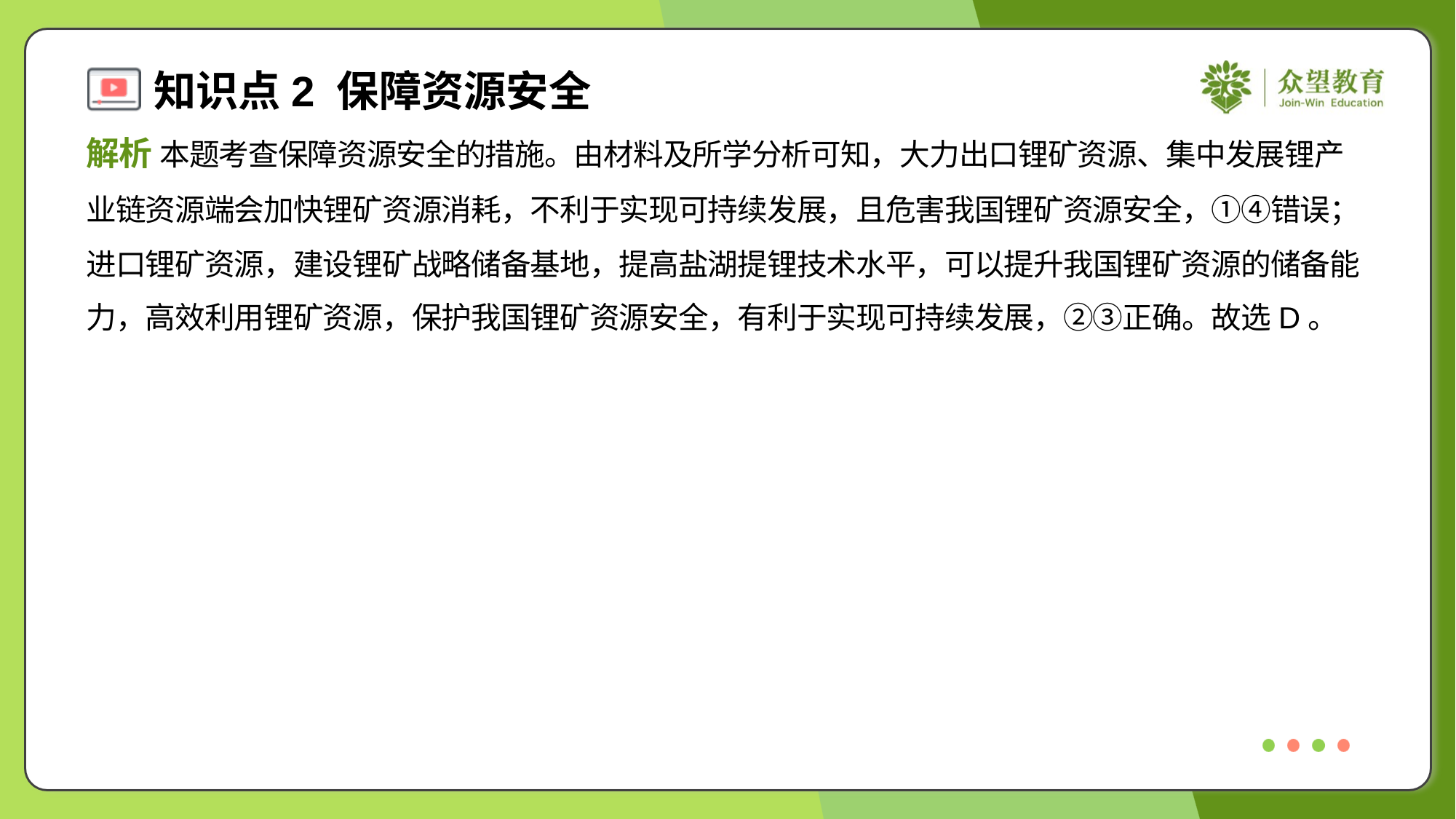

解析 本题考查保障资源安全的措施。由材料及所学分析可知，大力出口锂矿资源、集中发展锂产
业链资源端会加快锂矿资源消耗，不利于实现可持续发展，且危害我国锂矿资源安全，①④错误；
进口锂矿资源，建设锂矿战略储备基地，提高盐湖提锂技术水平，可以提升我国锂矿资源的储备能
力，高效利用锂矿资源，保护我国锂矿资源安全，有利于实现可持续发展，②③正确。故选D。